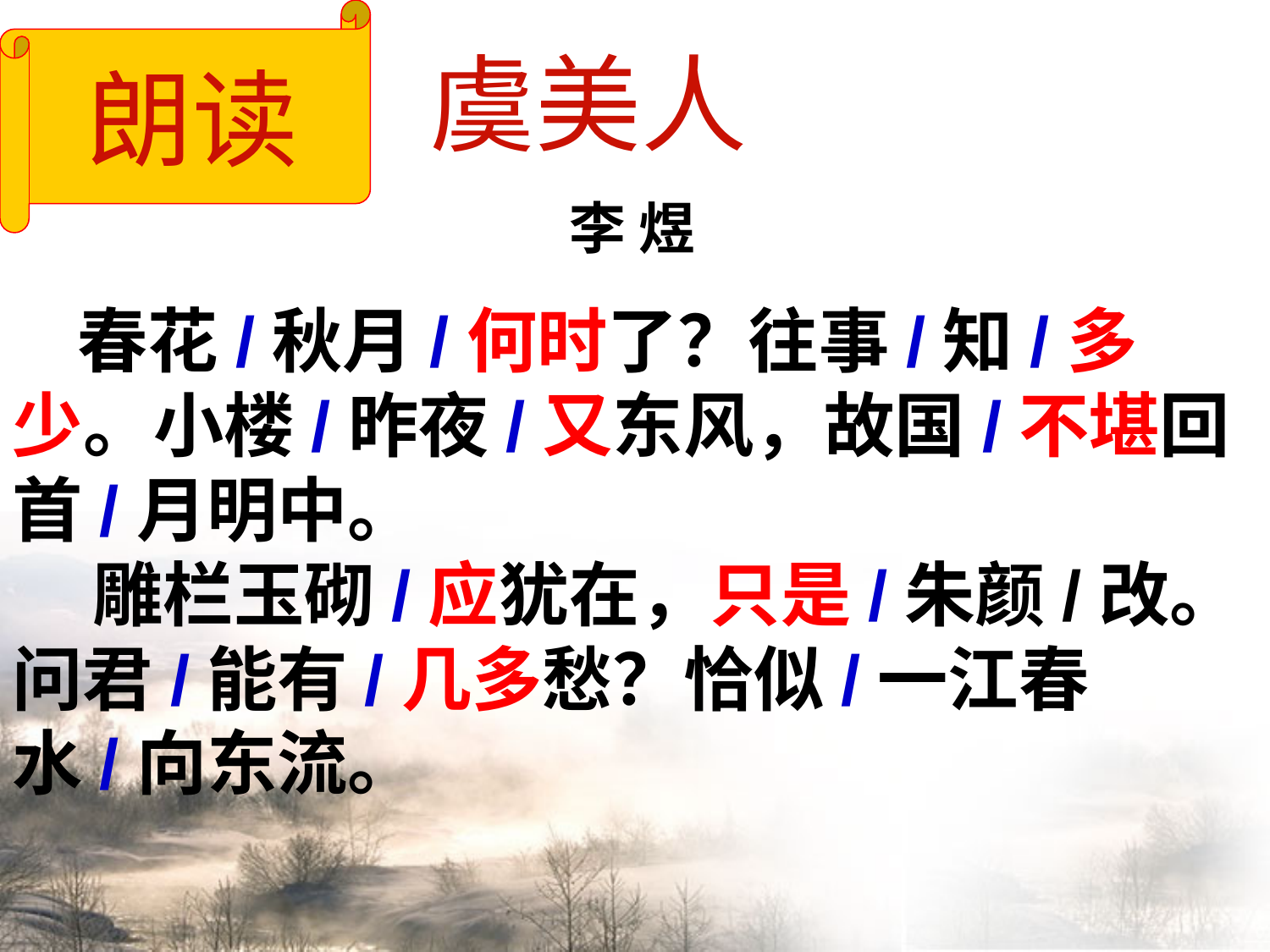

朗读
虞美人
李 煜
   春花/秋月/何时了？往事/知/多少。小楼/昨夜/又东风，故国/不堪回首/月明中。
     雕栏玉砌/应犹在，只是/朱颜/改。问君/能有/几多愁？恰似/一江春水/向东流。